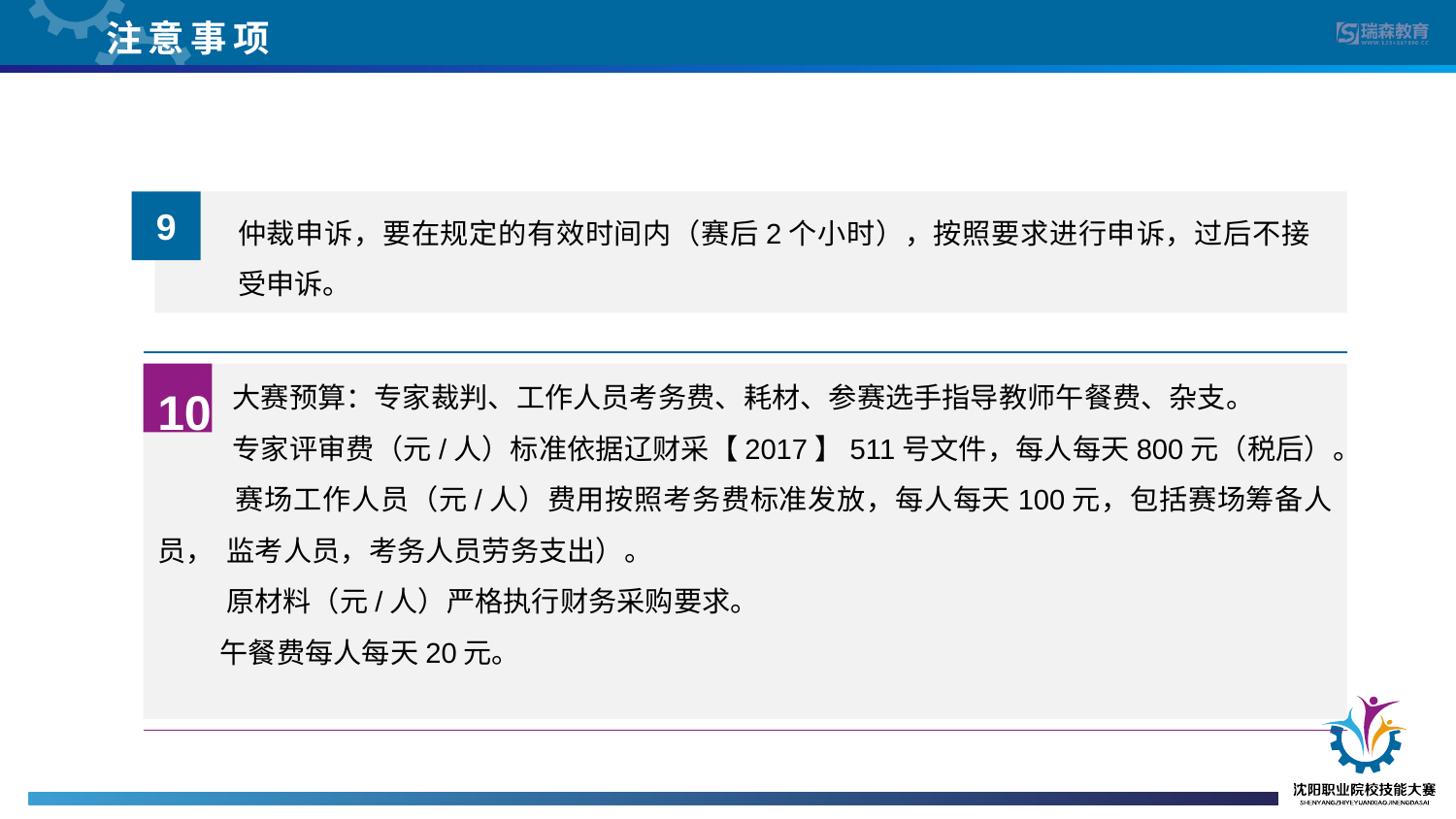

注意事项
9

仲裁申诉，要在规定的有效时间内（赛后2个小时），按照要求进行申诉，过后不接受申诉。

    大赛预算：专家裁判、工作人员考务费、耗材、参赛选手指导教师午餐费、杂支。
    专家评审费（元/人）标准依据辽财采【2017】511号文件，每人每天800元（税后）。
    赛场工作人员（元/人）费用按照考务费标准发放，每人每天100元，包括赛场筹备人员，  监考人员，考务人员劳务支出）。
   原材料（元/人）严格执行财务采购要求。
  午餐费每人每天20元。

10